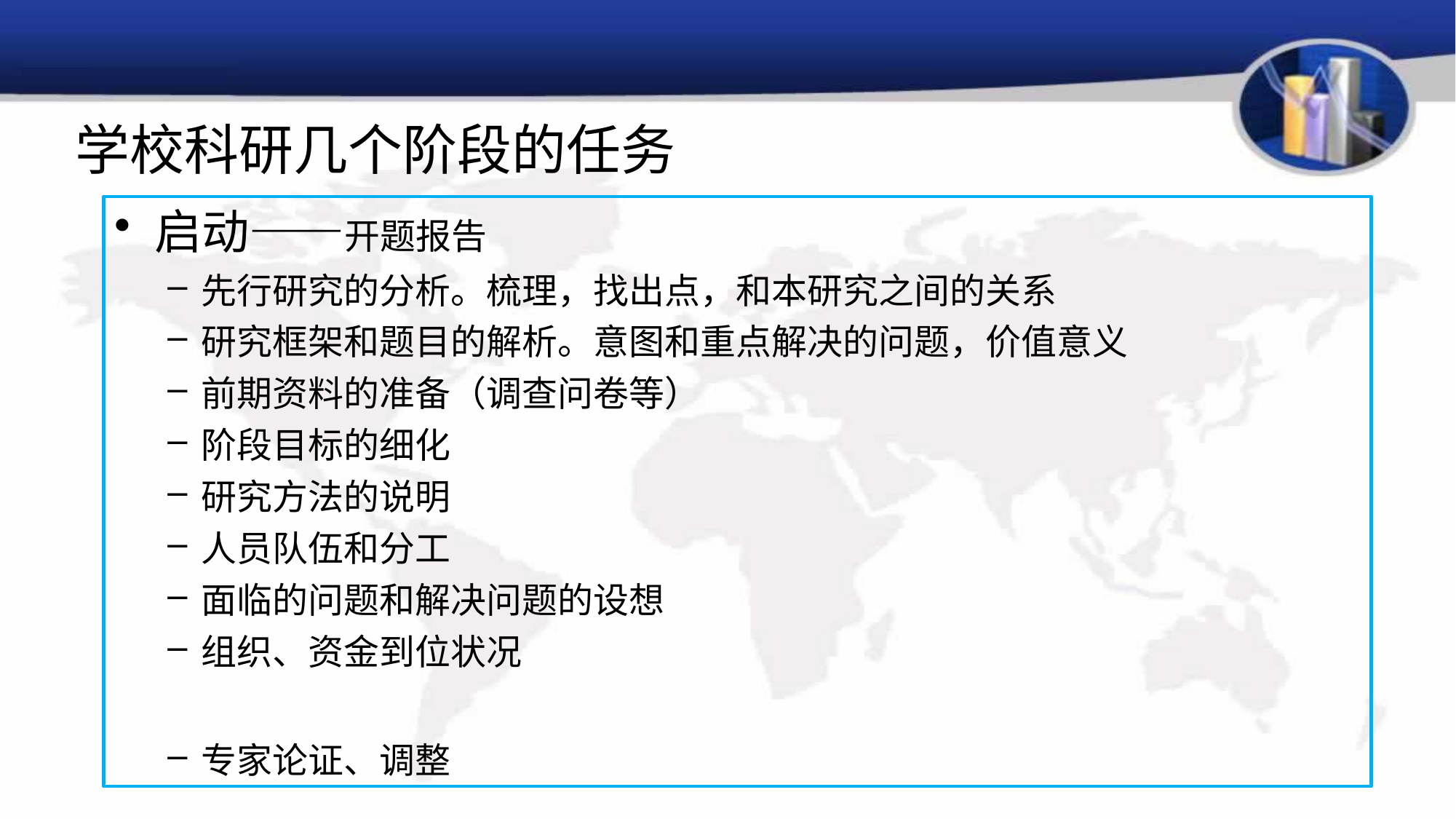

# 学校科研几个阶段的任务
启动——开题报告
先行研究的分析。梳理，找出点，和本研究之间的关系
研究框架和题目的解析。意图和重点解决的问题，价值意义
前期资料的准备（调查问卷等）
阶段目标的细化
研究方法的说明
人员队伍和分工
面临的问题和解决问题的设想
组织、资金到位状况

专家论证、调整